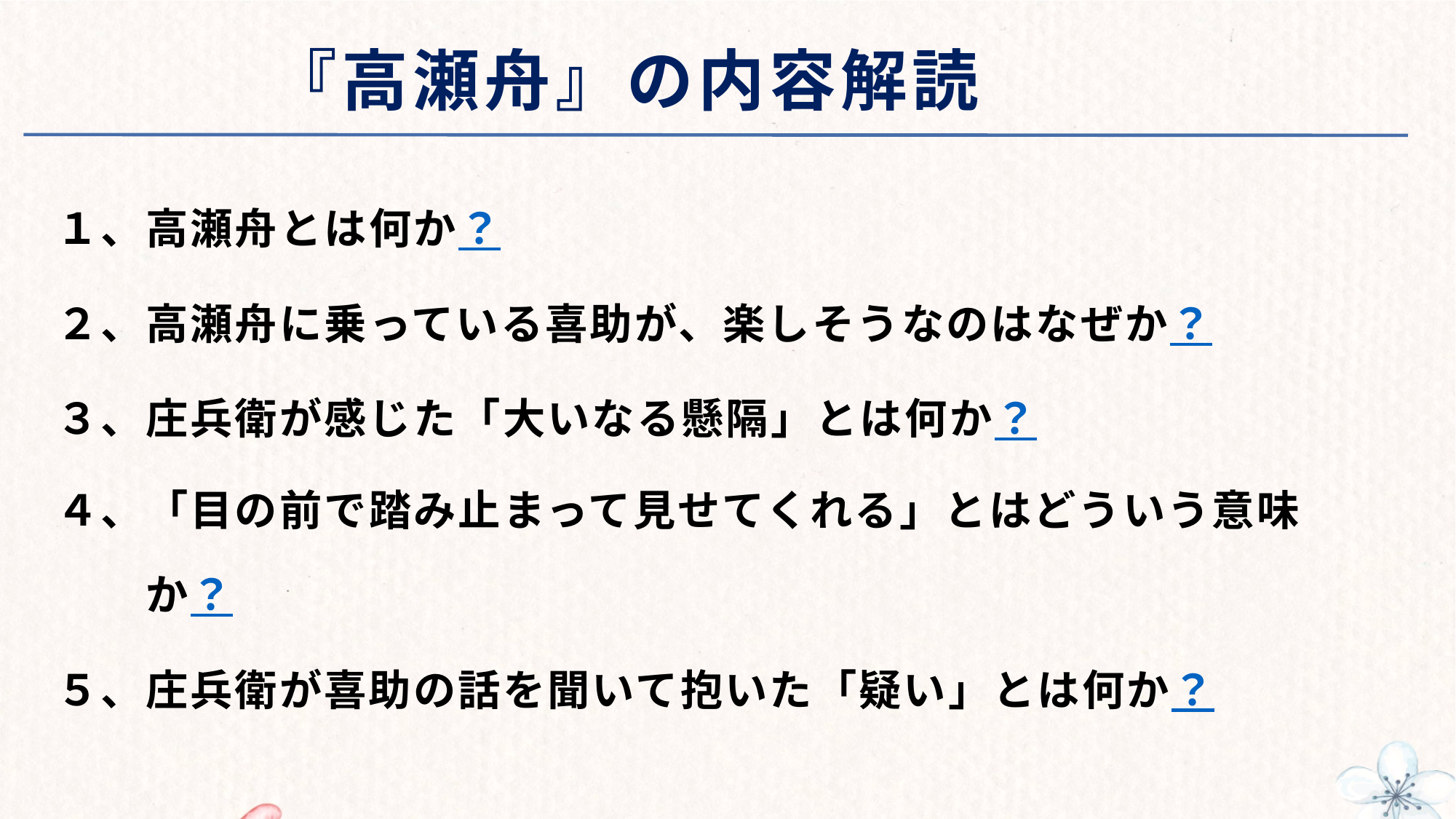

# 『高瀬舟』の内容解読
１、高瀬舟とは何か？
２、高瀬舟に乗っている喜助が、楽しそうなのはなぜか？
３、庄兵衛が感じた「大いなる懸隔」とは何か？
４、「目の前で踏み止まって見せてくれる」とはどういう意味
　　か？
５、庄兵衛が喜助の話を聞いて抱いた「疑い」とは何か？